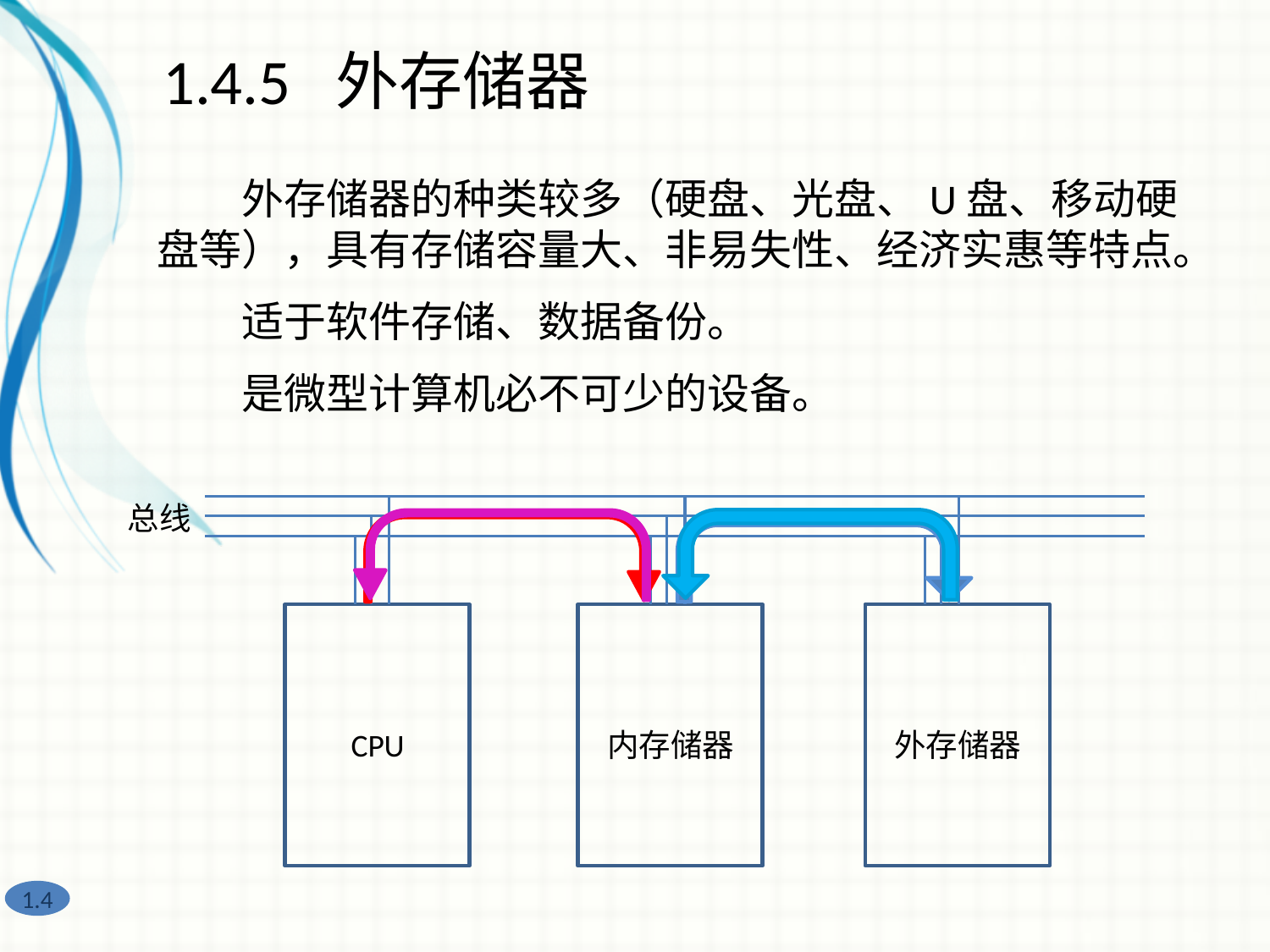

1.4.5  外存储器
　　外存储器的种类较多（硬盘、光盘、U盘、移动硬盘等），具有存储容量大、非易失性、经济实惠等特点。
　　适于软件存储、数据备份。
　　是微型计算机必不可少的设备。
总线

CPU
内存储器
外存储器